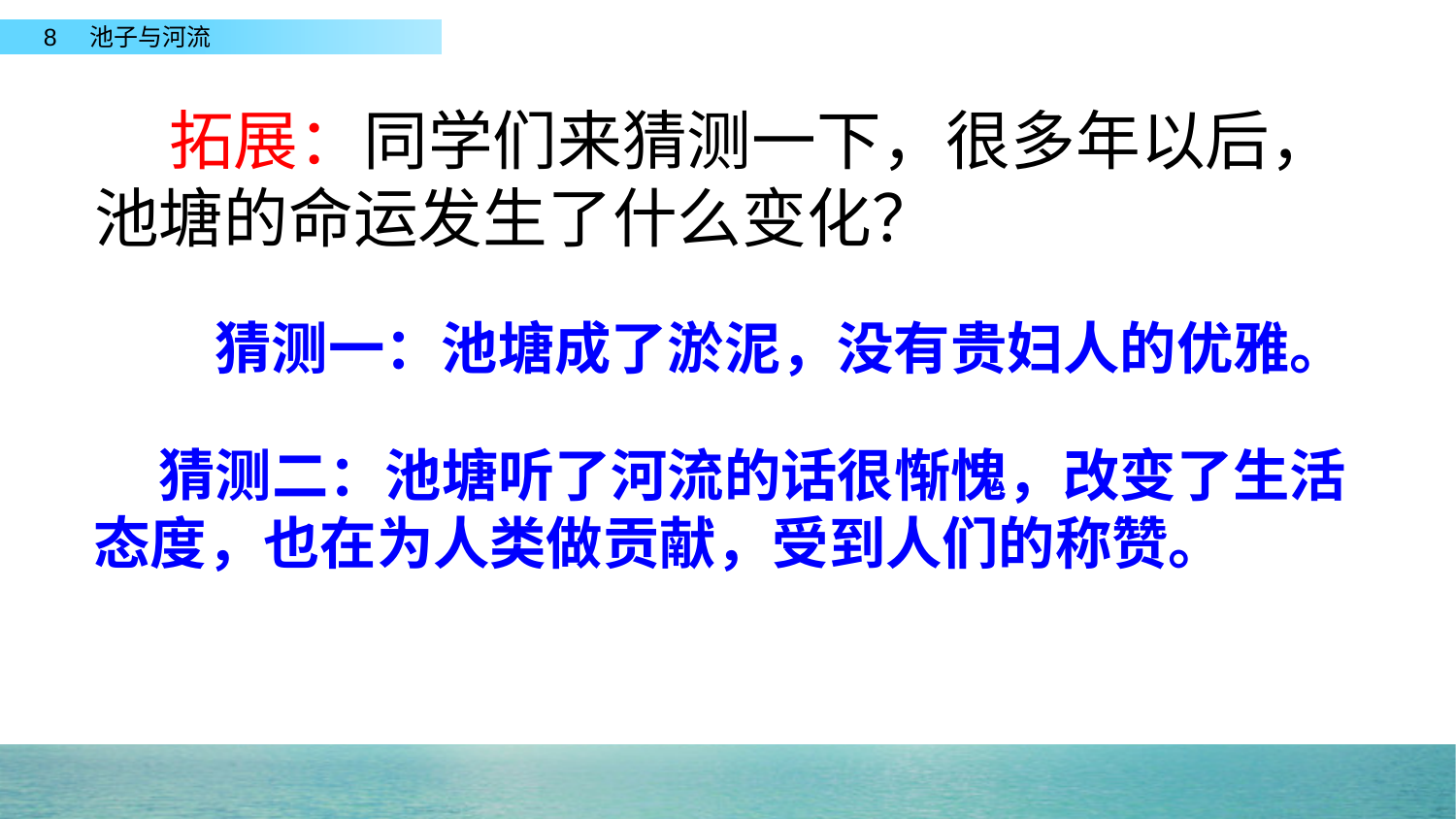

拓展：同学们来猜测一下，很多年以后，池塘的命运发生了什么变化？
猜测一：池塘成了淤泥，没有贵妇人的优雅。
    猜测二：池塘听了河流的话很惭愧，改变了生活态度，也在为人类做贡献，受到人们的称赞。